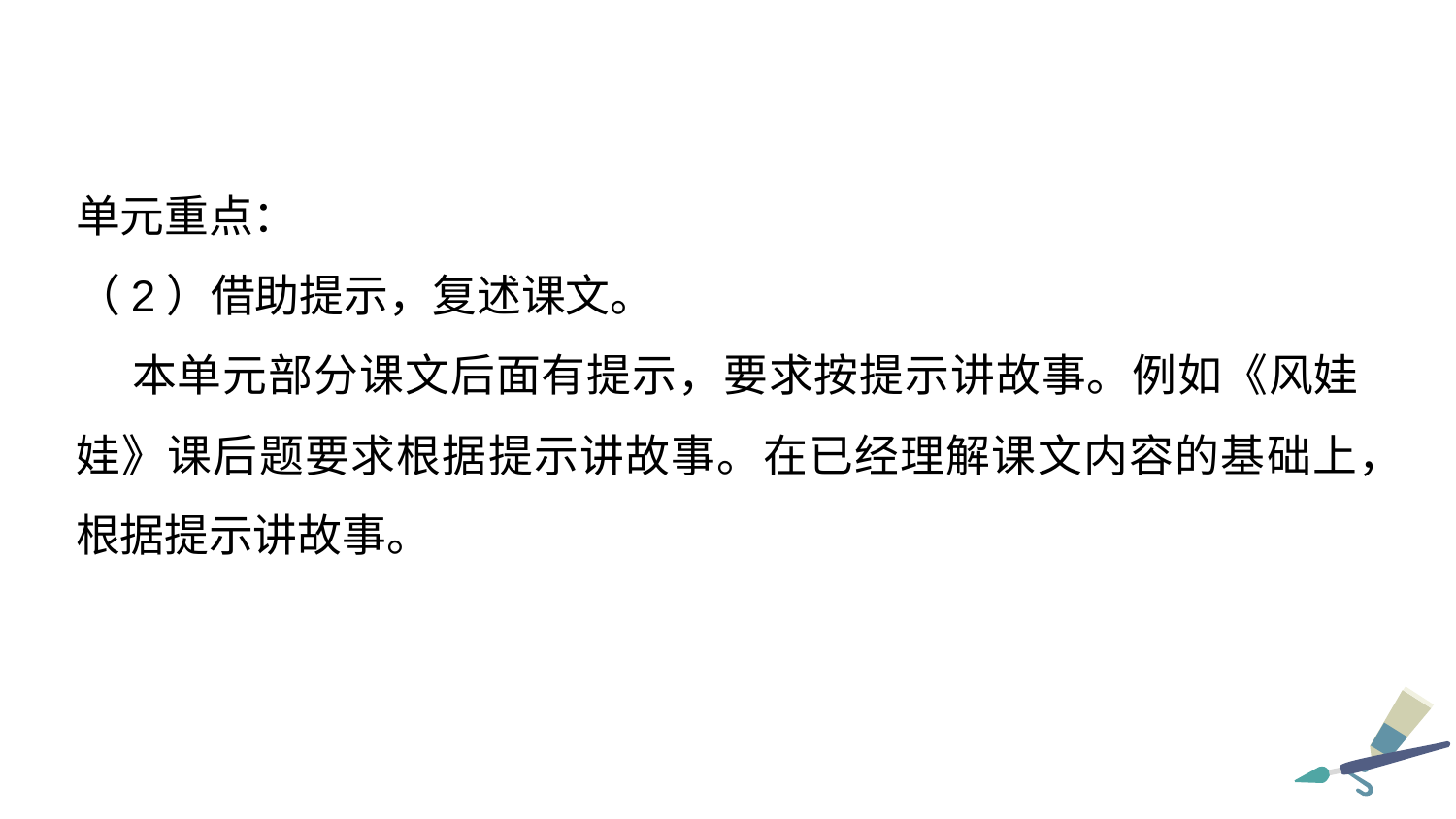

单元重点：
（2）借助提示，复述课文。
    本单元部分课文后面有提示，要求按提示讲故事。例如《风娃娃》课后题要求根据提示讲故事。在已经理解课文内容的基础上，根据提示讲故事。